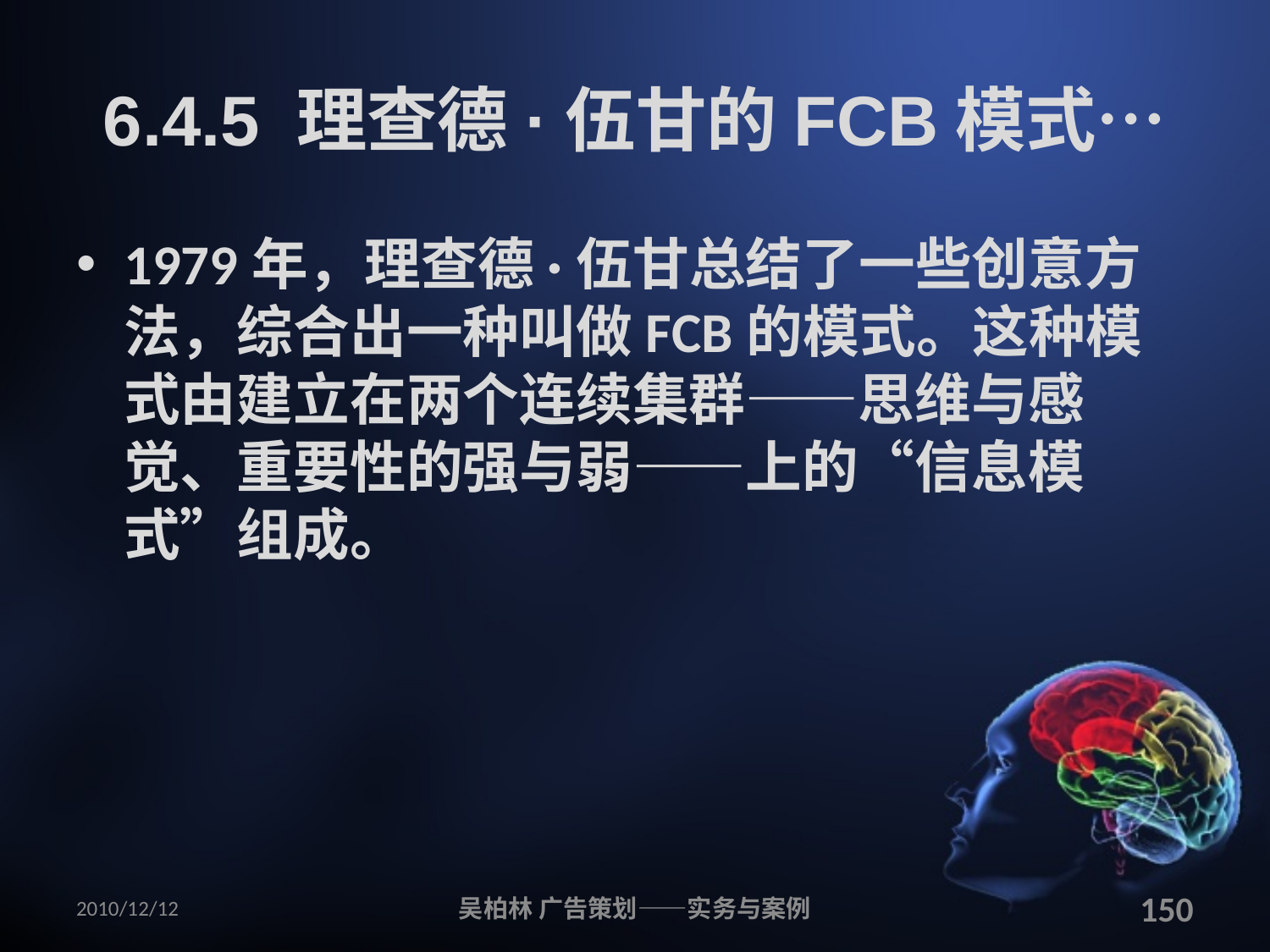

# 6.4.5 理查德·伍甘的FCB模式…
1979年，理查德·伍甘总结了一些创意方法，综合出一种叫做FCB的模式。这种模式由建立在两个连续集群——思维与感觉、重要性的强与弱——上的“信息模式”组成。

2010/12/12
吴柏林 广告策划——实务与案例
150